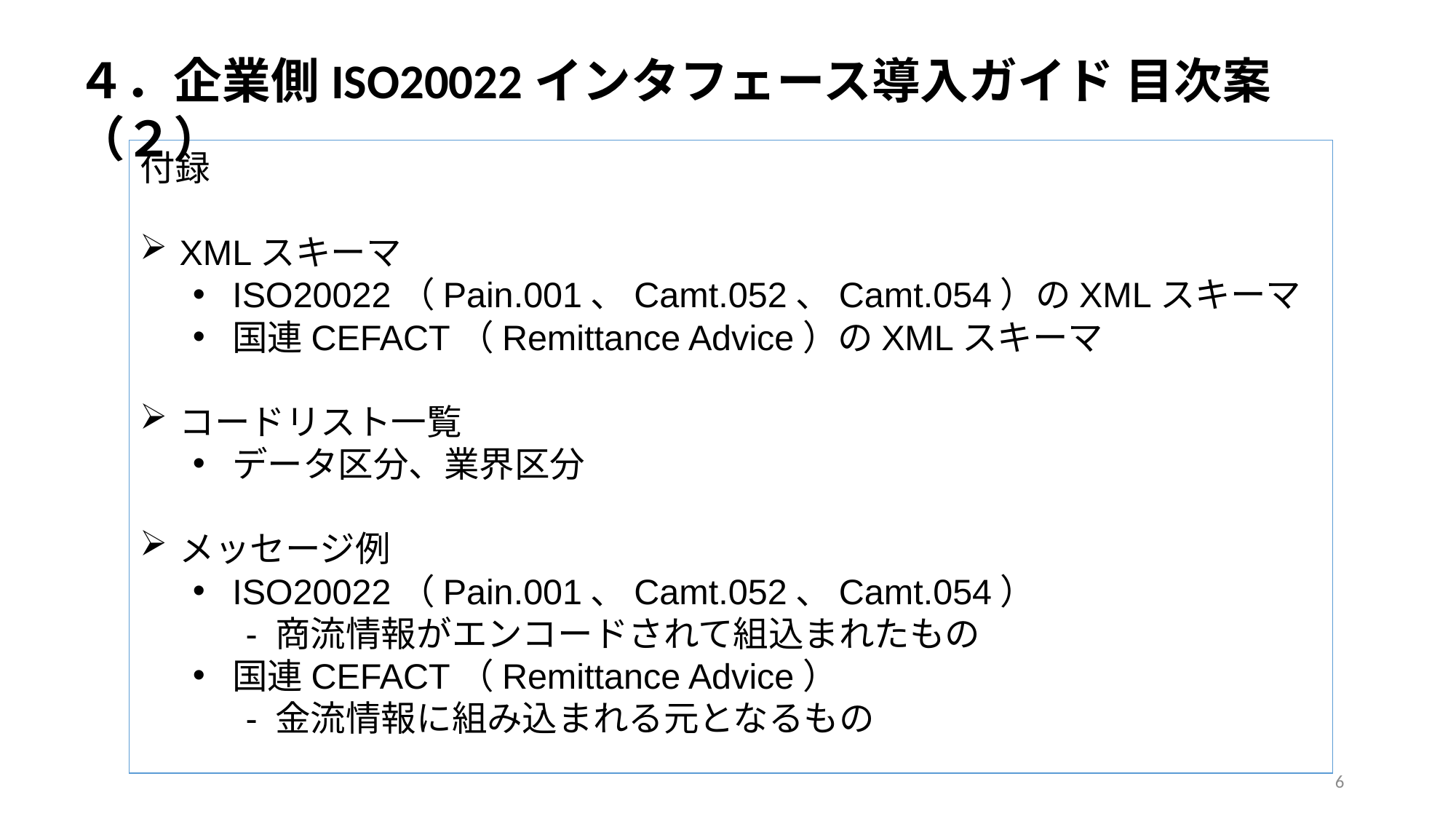

４．企業側ISO20022インタフェース導入ガイド 目次案（２）
付録

XMLスキーマ
ISO20022（Pain.001、Camt.052、Camt.054）のXMLスキーマ
国連CEFACT（Remittance Advice）のXMLスキーマ

コードリスト一覧
データ区分、業界区分

メッセージ例
ISO20022（Pain.001、Camt.052、Camt.054）
- 商流情報がエンコードされて組込まれたもの
国連CEFACT（Remittance Advice）
- 金流情報に組み込まれる元となるもの
6